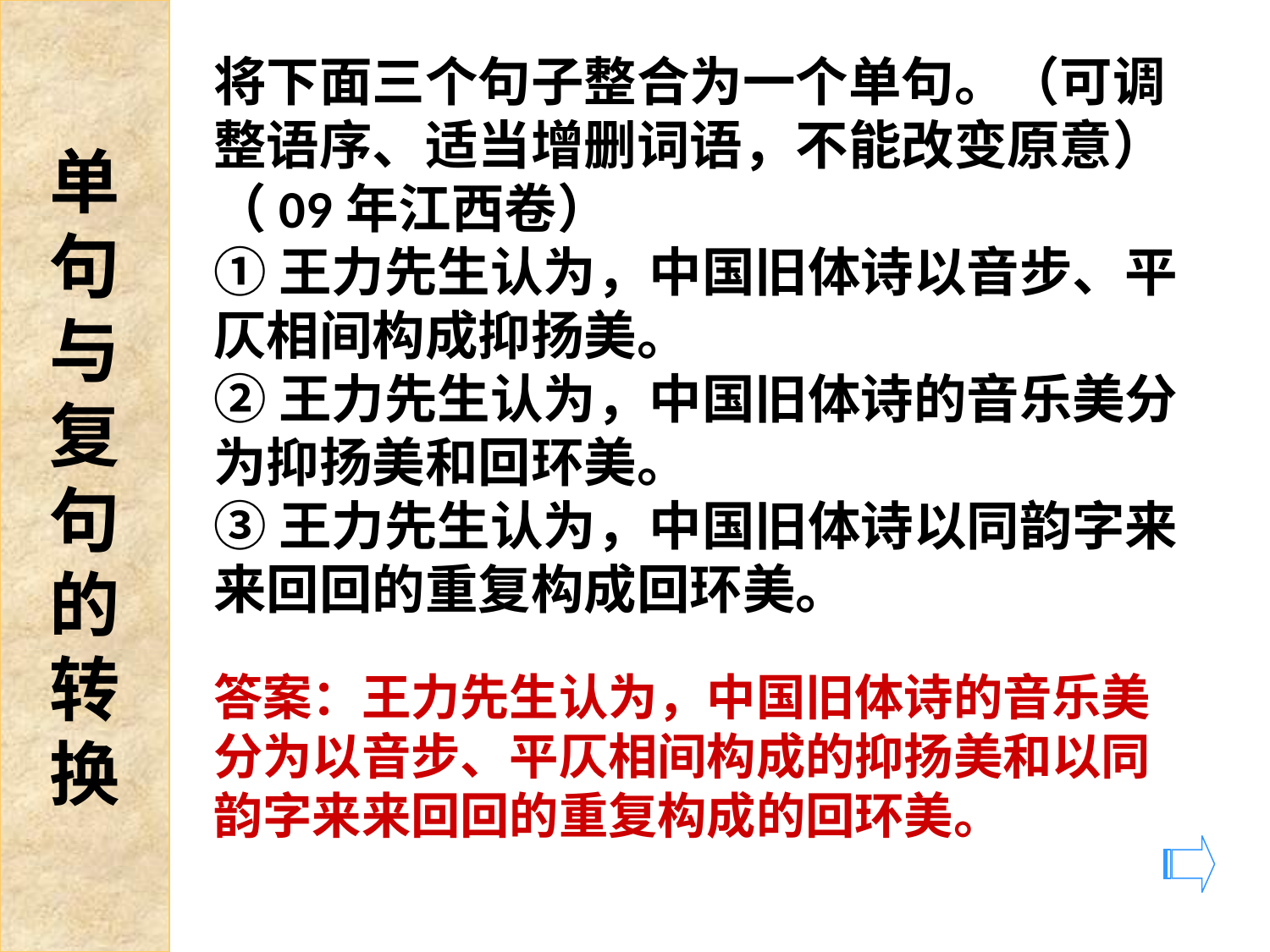

单
句
与
复
句
的
转
换
将下面三个句子整合为一个单句。（可调整语序、适当增删词语，不能改变原意）
（09年江西卷）
①王力先生认为，中国旧体诗以音步、平仄相间构成抑扬美。
②王力先生认为，中国旧体诗的音乐美分为抑扬美和回环美。
③王力先生认为，中国旧体诗以同韵字来来回回的重复构成回环美。
答案：王力先生认为，中国旧体诗的音乐美分为以音步、平仄相间构成的抑扬美和以同韵字来来回回的重复构成的回环美。